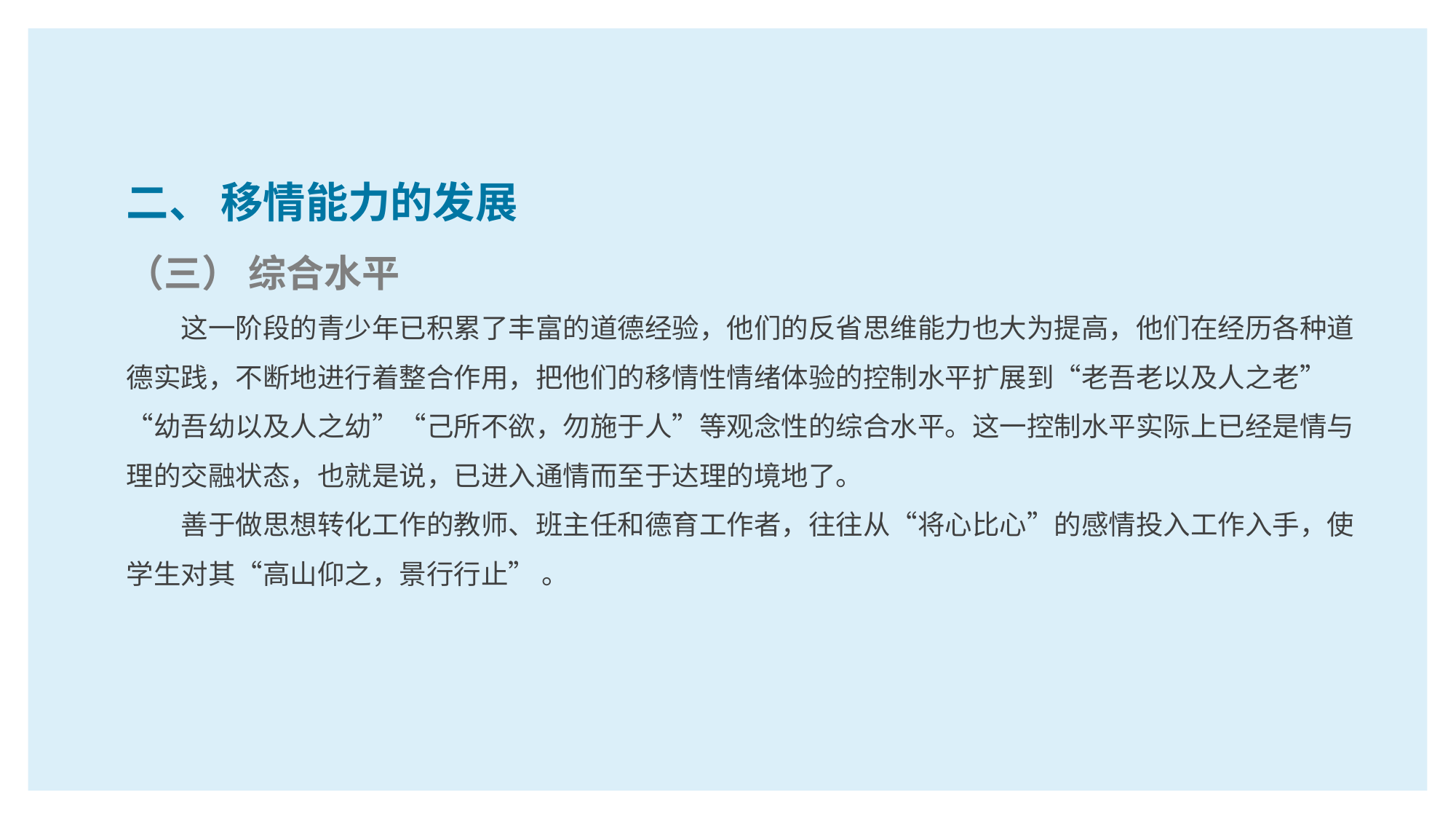

二、 移情能力的发展
（三） 综合水平
这一阶段的青少年已积累了丰富的道德经验，他们的反省思维能力也大为提高，他们在经历各种道德实践，不断地进行着整合作用，把他们的移情性情绪体验的控制水平扩展到“老吾老以及人之老”“幼吾幼以及人之幼”“己所不欲，勿施于人”等观念性的综合水平。这一控制水平实际上已经是情与理的交融状态，也就是说，已进入通情而至于达理的境地了。
善于做思想转化工作的教师、班主任和德育工作者，往往从“将心比心”的感情投入工作入手，使学生对其“高山仰之，景行行止” 。